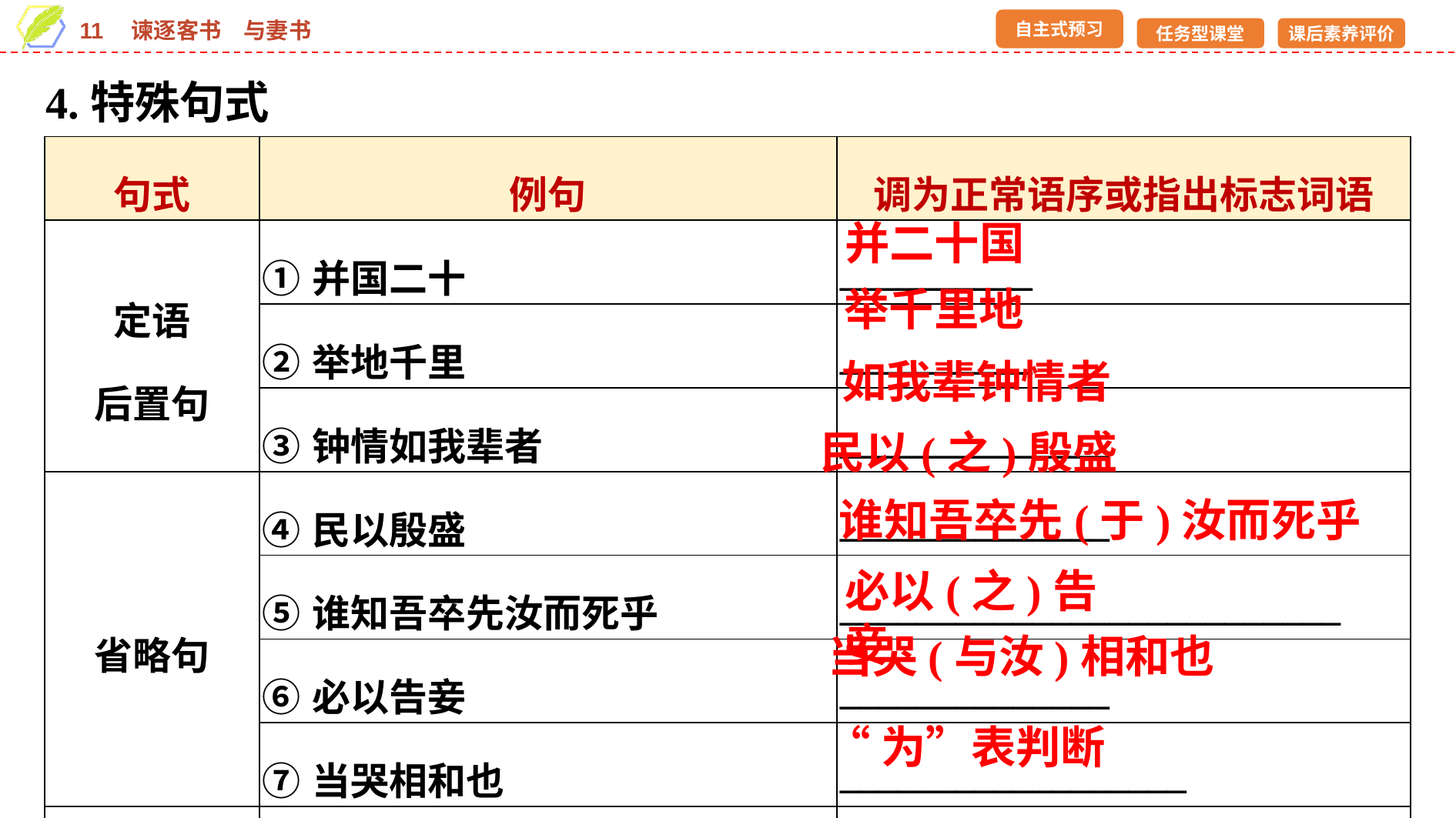

4.特殊句式
| 句式 | 例句 | 调为正常语序或指出标志词语 |
| --- | --- | --- |
| 定语 后置句 | ①并国二十 | \_\_\_\_\_\_\_\_\_\_ |
|  | ②举地千里 | \_\_\_\_\_\_\_\_\_\_ |
|  | ③钟情如我辈者 | \_\_\_\_\_\_\_\_\_\_\_\_\_\_ |
| 省略句 | ④民以殷盛 | \_\_\_\_\_\_\_\_\_\_\_\_\_\_ |
|  | ⑤谁知吾卒先汝而死乎 | \_\_\_\_\_\_\_\_\_\_\_\_\_\_\_\_\_\_\_\_\_\_\_\_\_\_ |
|  | ⑥必以告妾 | \_\_\_\_\_\_\_\_\_\_\_\_\_\_ |
|  | ⑦当哭相和也 | \_\_\_\_\_\_\_\_\_\_\_\_\_\_\_\_\_\_ |
| 判断句 | ⑧厅旁一室，为吾与汝双栖之所 | \_\_\_\_\_\_\_\_\_\_\_\_\_\_ |
并二十国
举千里地
如我辈钟情者
民以(之)殷盛
谁知吾卒先(于)汝而死乎

必以(之)告妾
当哭(与汝)相和也
“为”表判断